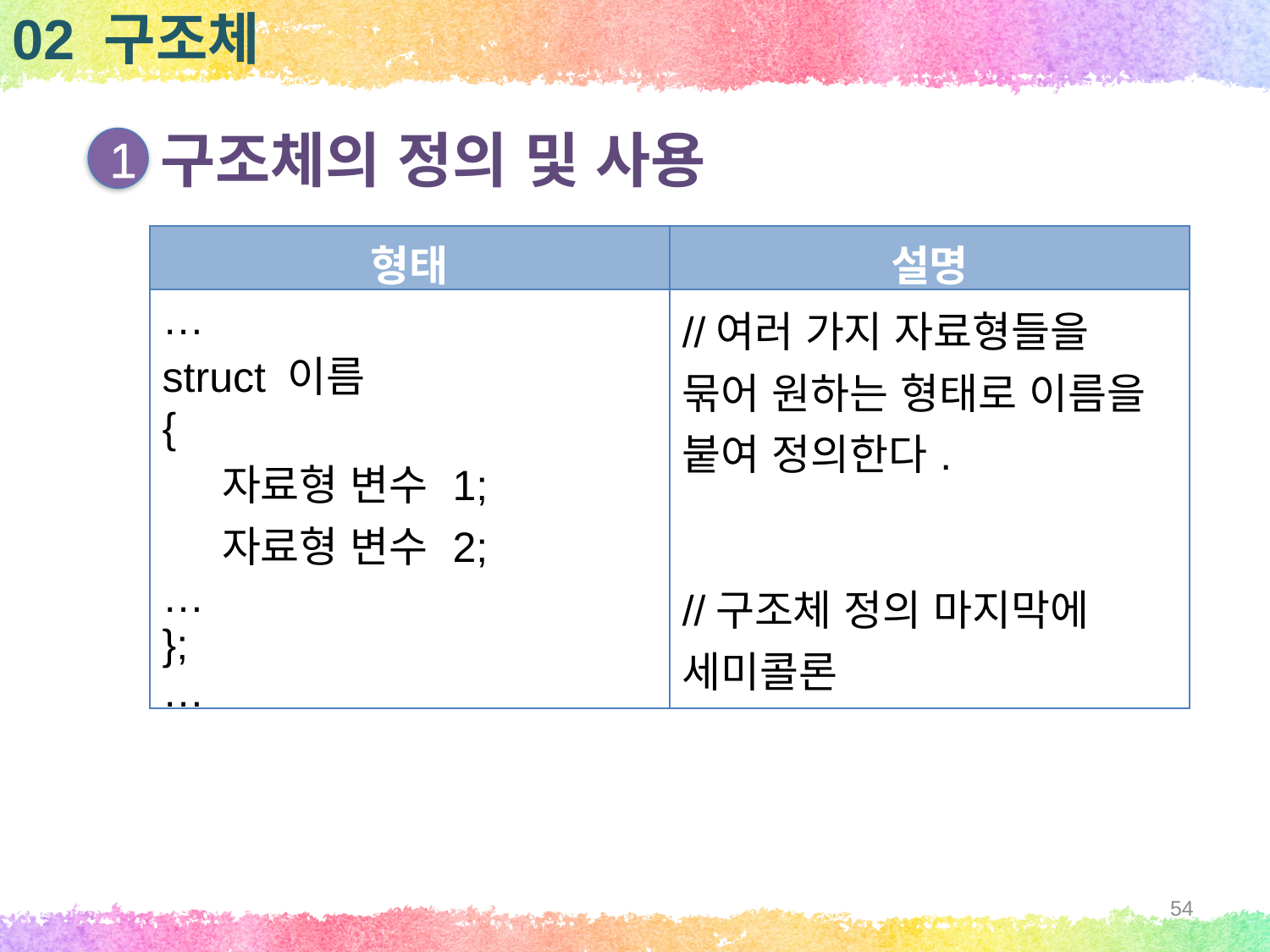

02 구조체
구조체의 정의 및 사용
1
| 형태 | 설명 |
| --- | --- |
| … struct 이름 { 자료형 변수 1; 자료형 변수 2; … }; … | //여러 가지 자료형들을 묶어 원하는 형태로 이름을 붙여 정의한다. //구조체 정의 마지막에 세미콜론 |
54